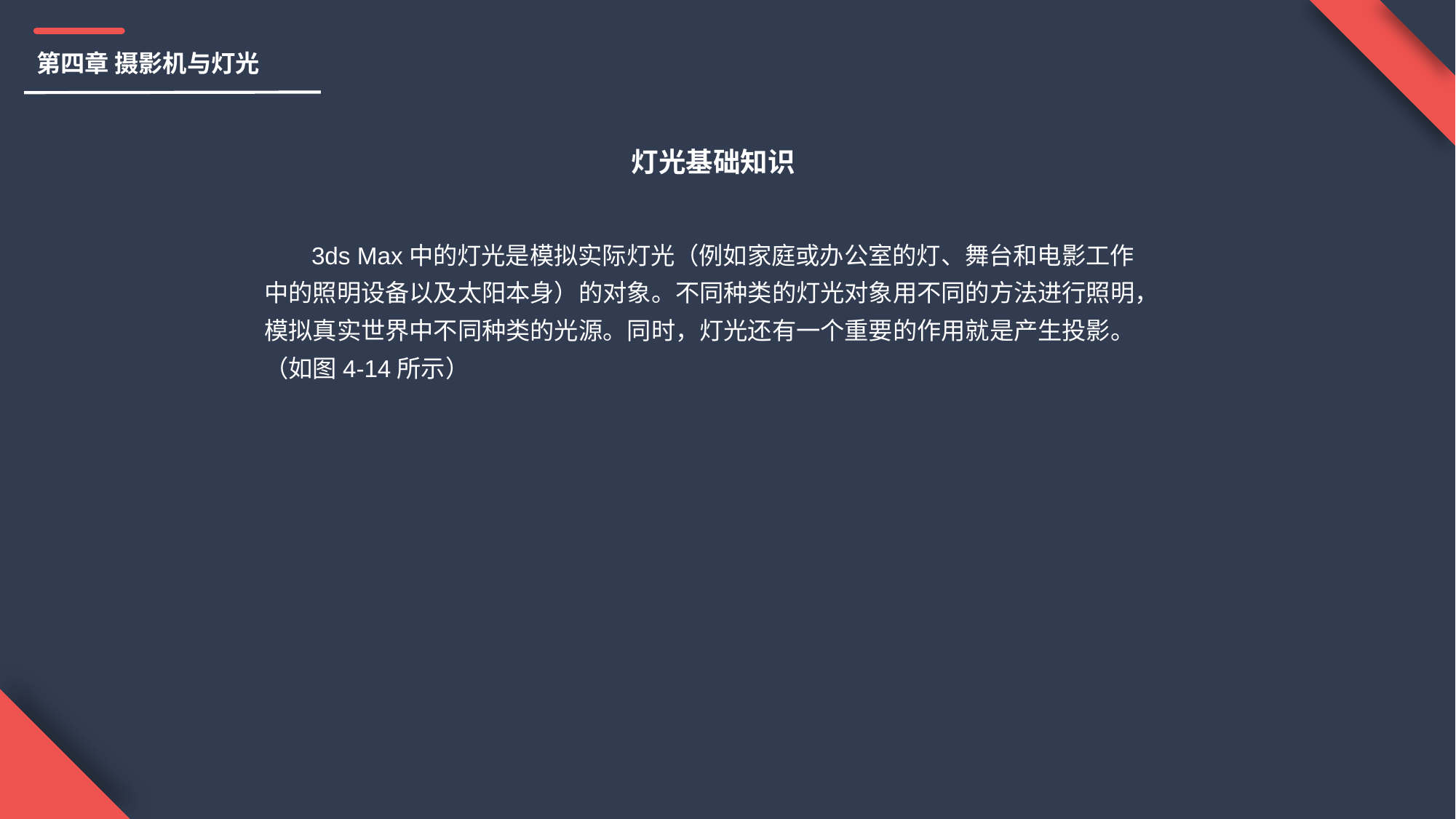

第四章 摄影机与灯光
灯光基础知识
       3ds Max中的灯光是模拟实际灯光（例如家庭或办公室的灯、舞台和电影工作中的照明设备以及太阳本身）的对象。不同种类的灯光对象用不同的方法进行照明，模拟真实世界中不同种类的光源。同时，灯光还有一个重要的作用就是产生投影。（如图4-14所示）